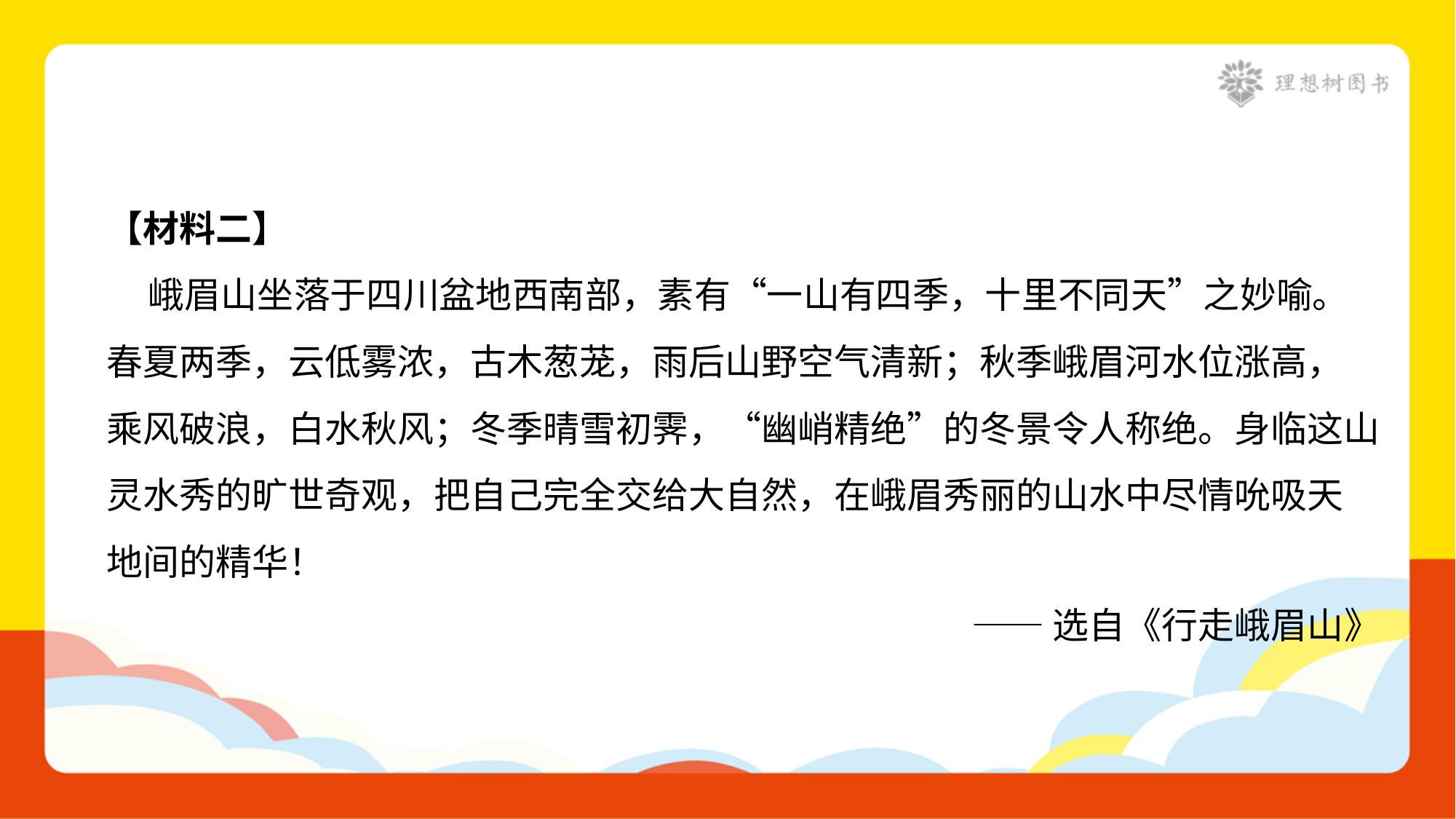

【材料二】
    峨眉山坐落于四川盆地西南部，素有“一山有四季，十里不同天”之妙喻。
春夏两季，云低雾浓，古木葱茏，雨后山野空气清新；秋季峨眉河水位涨高，
乘风破浪，白水秋风；冬季晴雪初霁，“幽峭精绝”的冬景令人称绝。身临这山
灵水秀的旷世奇观，把自己完全交给大自然，在峨眉秀丽的山水中尽情吮吸天
地间的精华！
——选自《行走峨眉山》